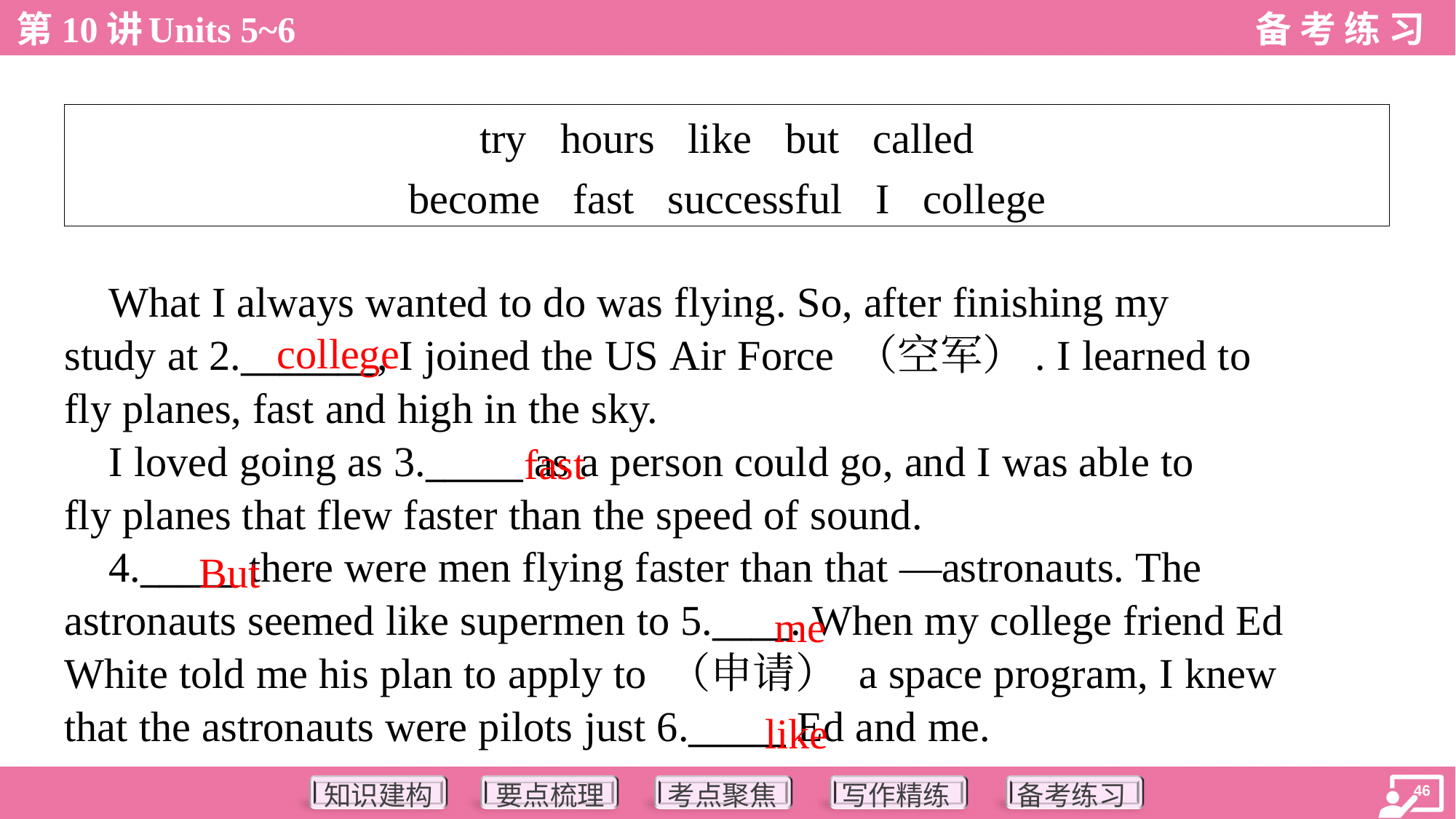

| try hours like but called become fast successful I college |
| --- |
    What I always wanted to do was flying. So, after finishing my
study at 2._______, I joined the US Air Force （空军）. I learned to
fly planes, fast and high in the sky.
college
fast
    I loved going as 3._____ as a person could go, and I was able to
fly planes that flew faster than the speed of sound.
But
    4._____ there were men flying faster than that —astronauts. The
astronauts seemed like supermen to 5.____. When my college friend Ed
White told me his plan to apply to （申请） a space program, I knew
that the astronauts were pilots just 6._____ Ed and me.
me
like